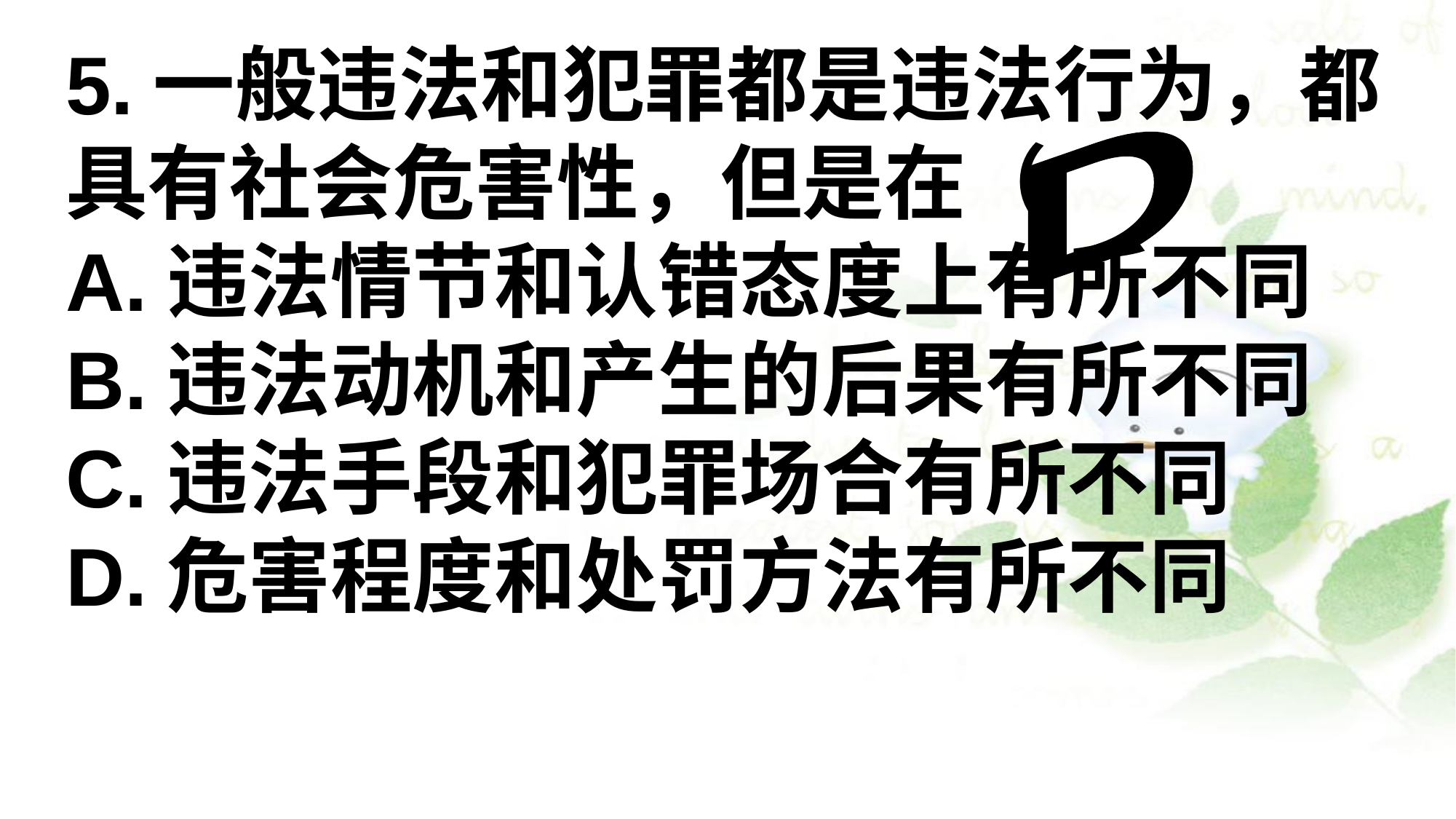

5.一般违法和犯罪都是违法行为，都具有社会危害性，但是在（     ）
A.违法情节和认错态度上有所不同
B.违法动机和产生的后果有所不同
C.违法手段和犯罪场合有所不同
D.危害程度和处罚方法有所不同
D